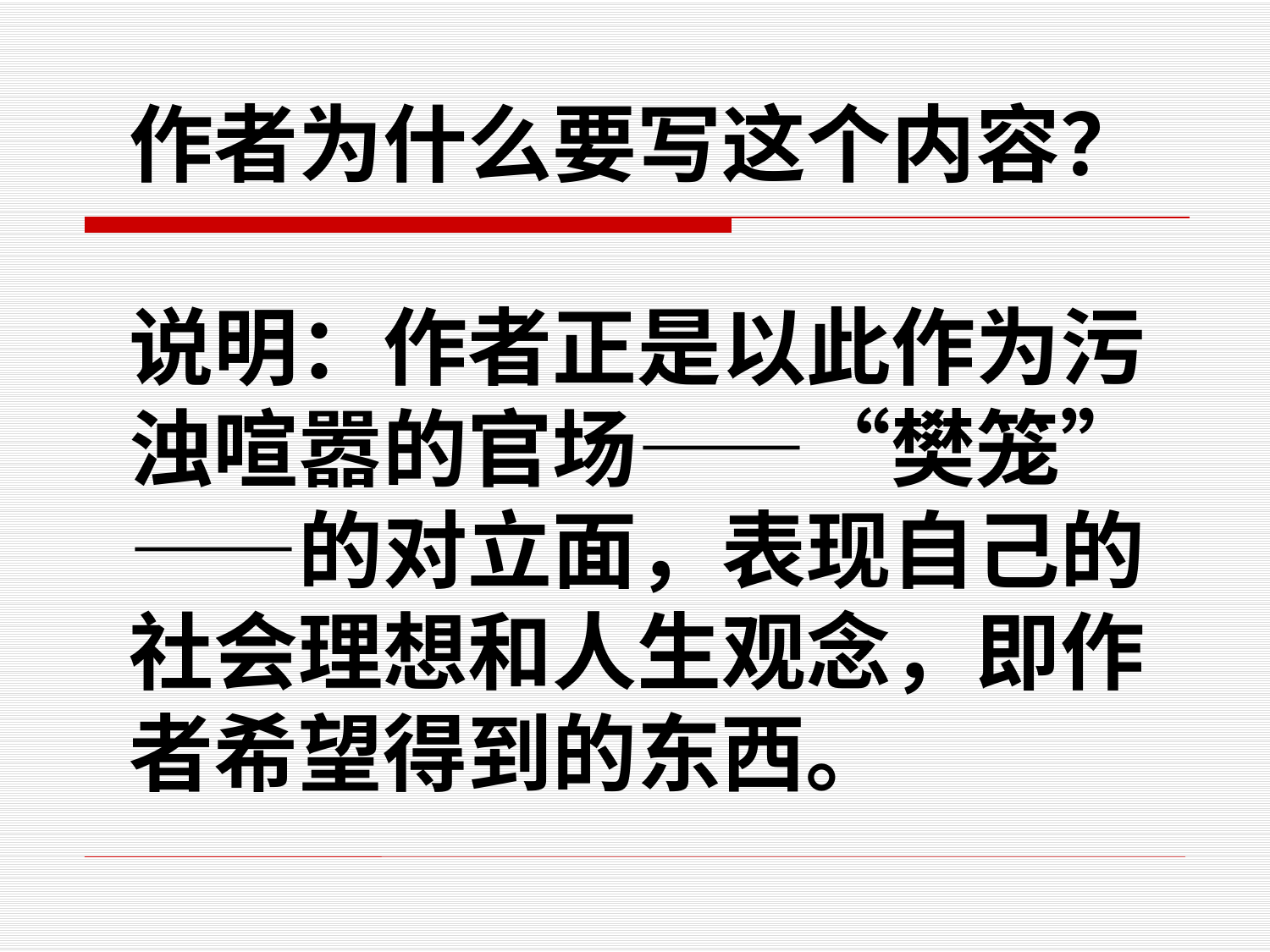

作者为什么要写这个内容？

说明：作者正是以此作为污浊喧嚣的官场——“樊笼”——的对立面，表现自己的社会理想和人生观念，即作者希望得到的东西。